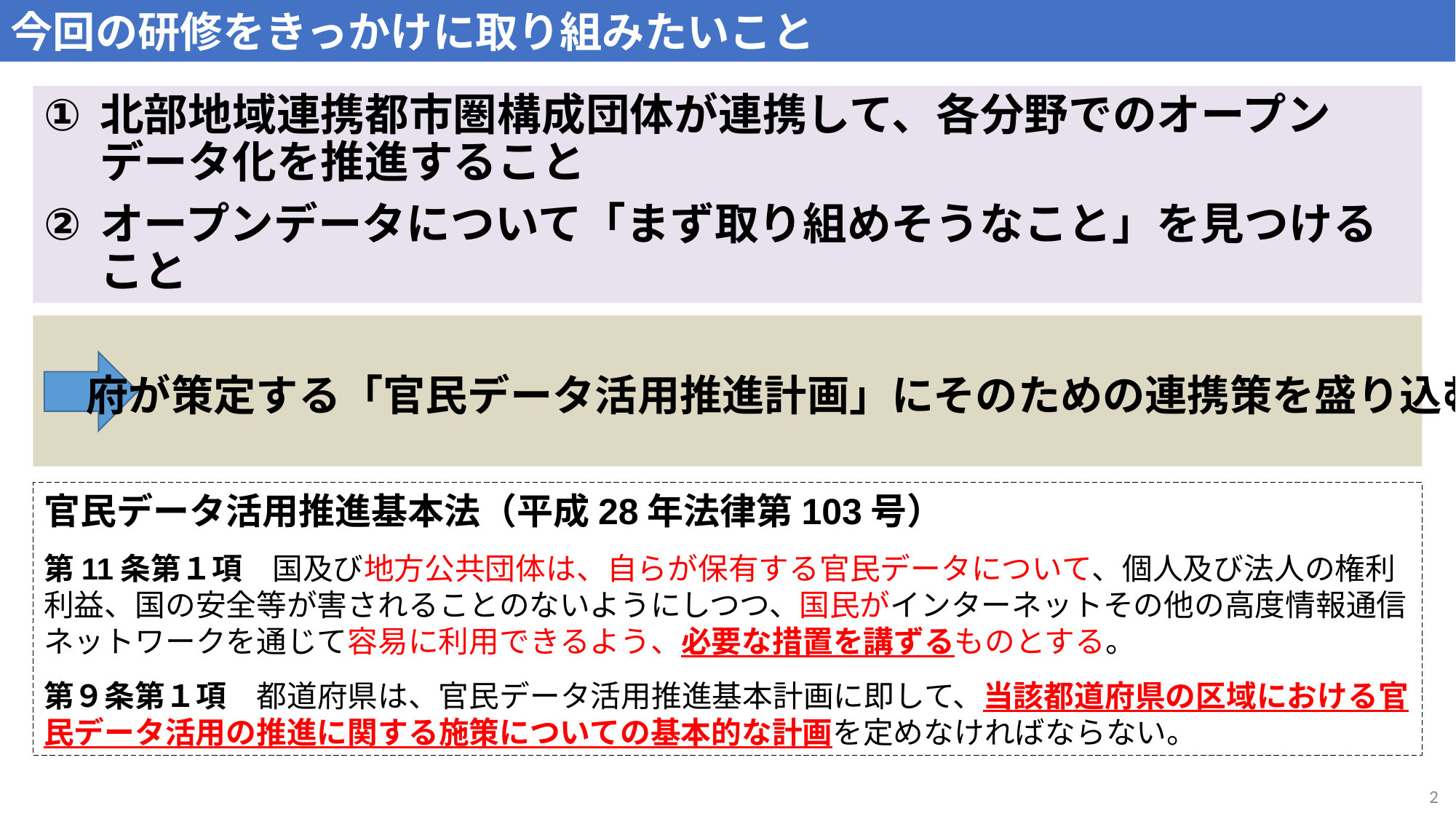

今回の研修をきっかけに取り組みたいこと

北部地域連携都市圏構成団体が連携して、各分野でのオープンデータ化を推進すること
オープンデータについて「まず取り組めそうなこと」を見つけること

府が策定する「官民データ活用推進計画」にそのための連携策を盛り込む
官民データ活用推進基本法（平成28年法律第103号）
第11条第１項　国及び地方公共団体は、自らが保有する官⺠データについて、個人及び法人の権利利益、国の安全等が害されることのないようにしつつ、国⺠がインターネットその他の高度情報通信ネットワークを通じて容易に利用できるよう、必要な措置を講ずるものとする。
第９条第１項　都道府県は、官⺠データ活用推進基本計画に即して、当該都道府県の区域における官⺠データ活用の推進に関する施策についての基本的な計画を定めなければならない。